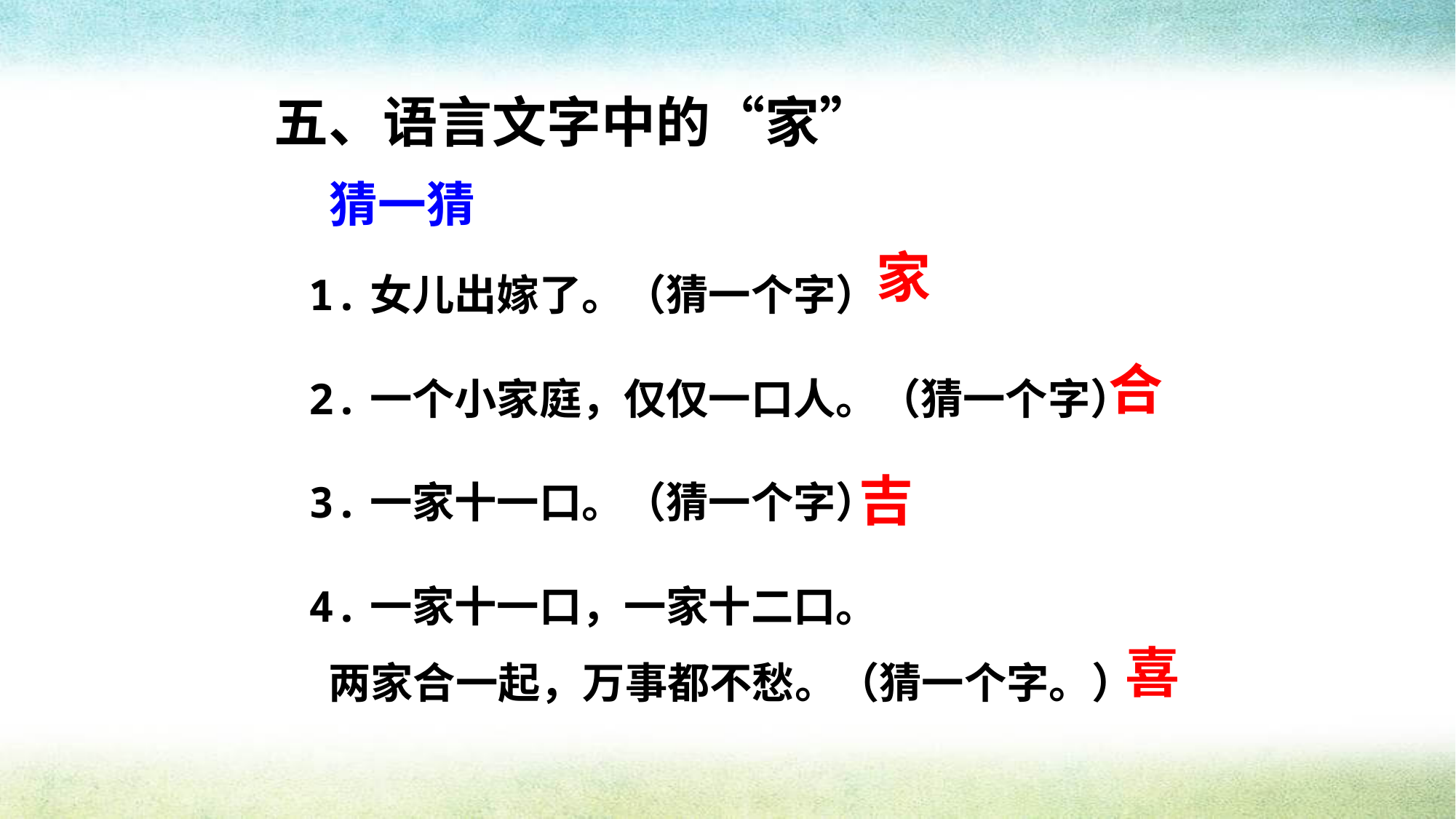

五、语言文字中的“家”
猜一猜
1.女儿出嫁了。（猜一个字）
2.一个小家庭，仅仅一口人。（猜一个字）
3.一家十一口。（猜一个字）
4.一家十一口，一家十二口。
 两家合一起，万事都不愁。（猜一个字。）
家
合
吉
喜